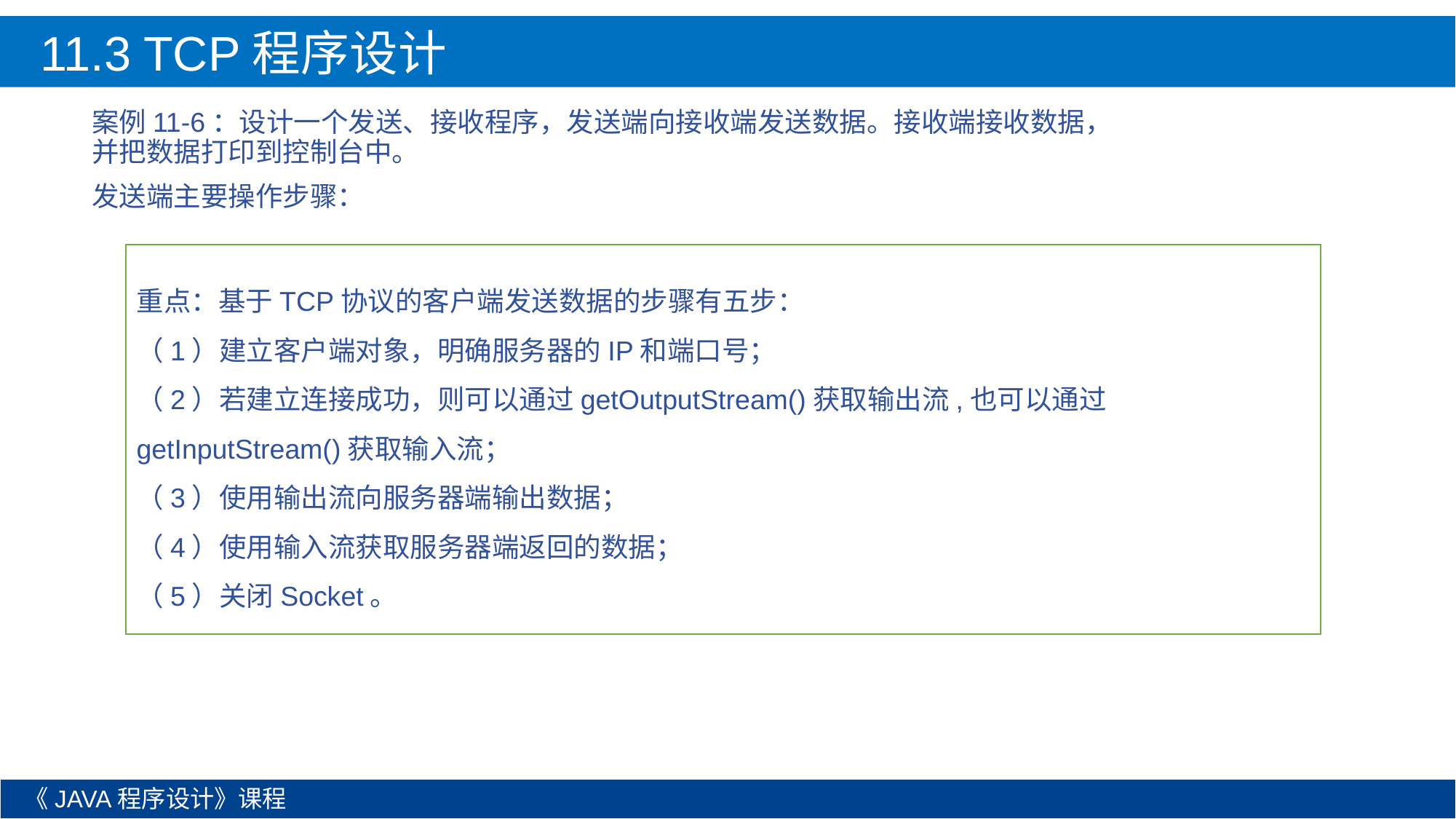

11.3 TCP程序设计
案例11-6：设计一个发送、接收程序，发送端向接收端发送数据。接收端接收数据，并把数据打印到控制台中。
发送端主要操作步骤：
重点：基于TCP协议的客户端发送数据的步骤有五步：
（1）建立客户端对象，明确服务器的IP和端口号；
（2）若建立连接成功，则可以通过getOutputStream()获取输出流,也可以通过getInputStream()获取输入流；
（3）使用输出流向服务器端输出数据；
（4）使用输入流获取服务器端返回的数据；
（5）关闭Socket。
《JAVA程序设计》课程